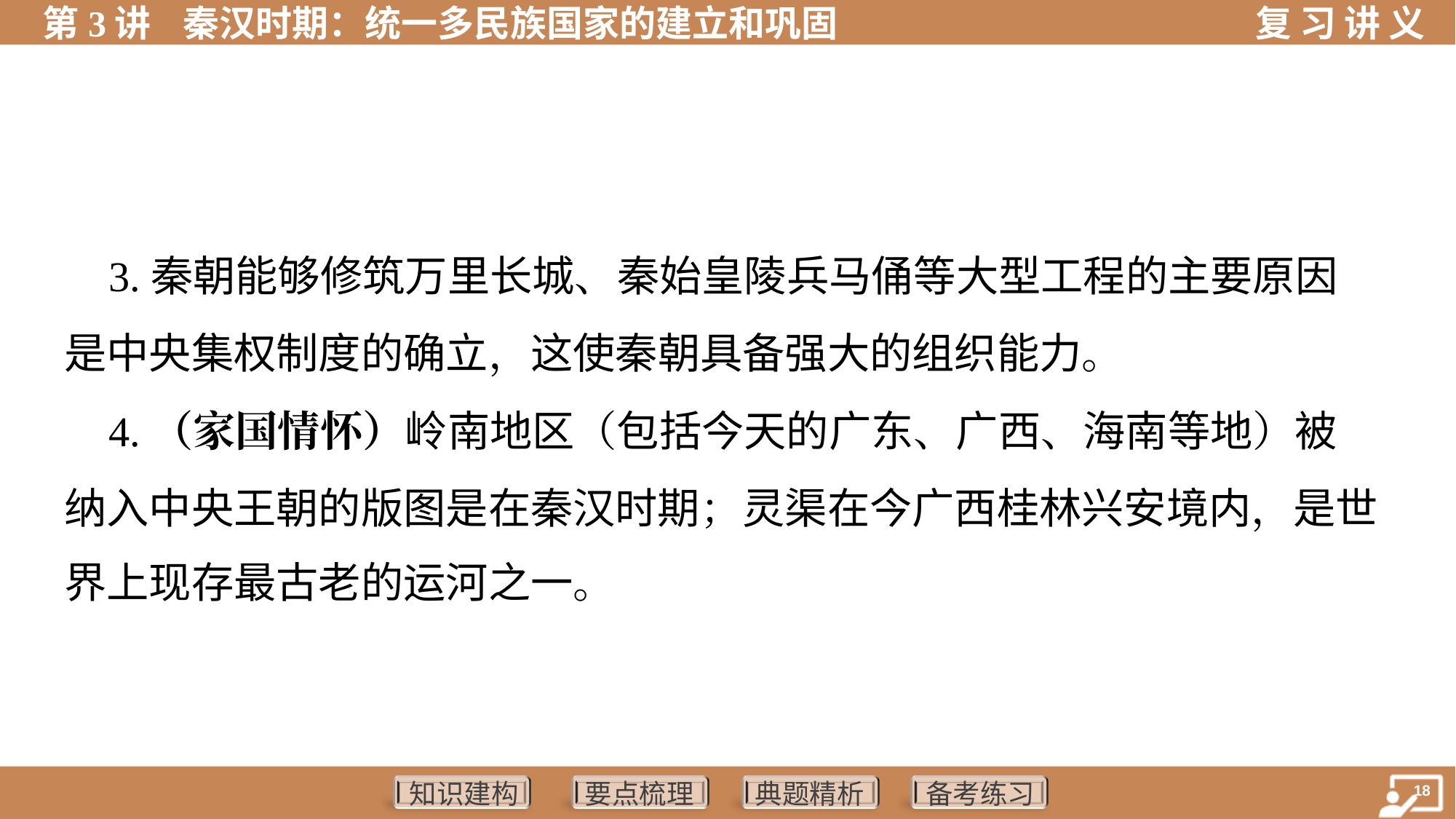

3.秦朝能够修筑万里长城、秦始皇陵兵马俑等大型工程的主要原因
是中央集权制度的确立，这使秦朝具备强大的组织能力。
    4.（家国情怀）岭南地区（包括今天的广东、广西、海南等地）被
纳入中央王朝的版图是在秦汉时期；灵渠在今广西桂林兴安境内，是世
界上现存最古老的运河之一。